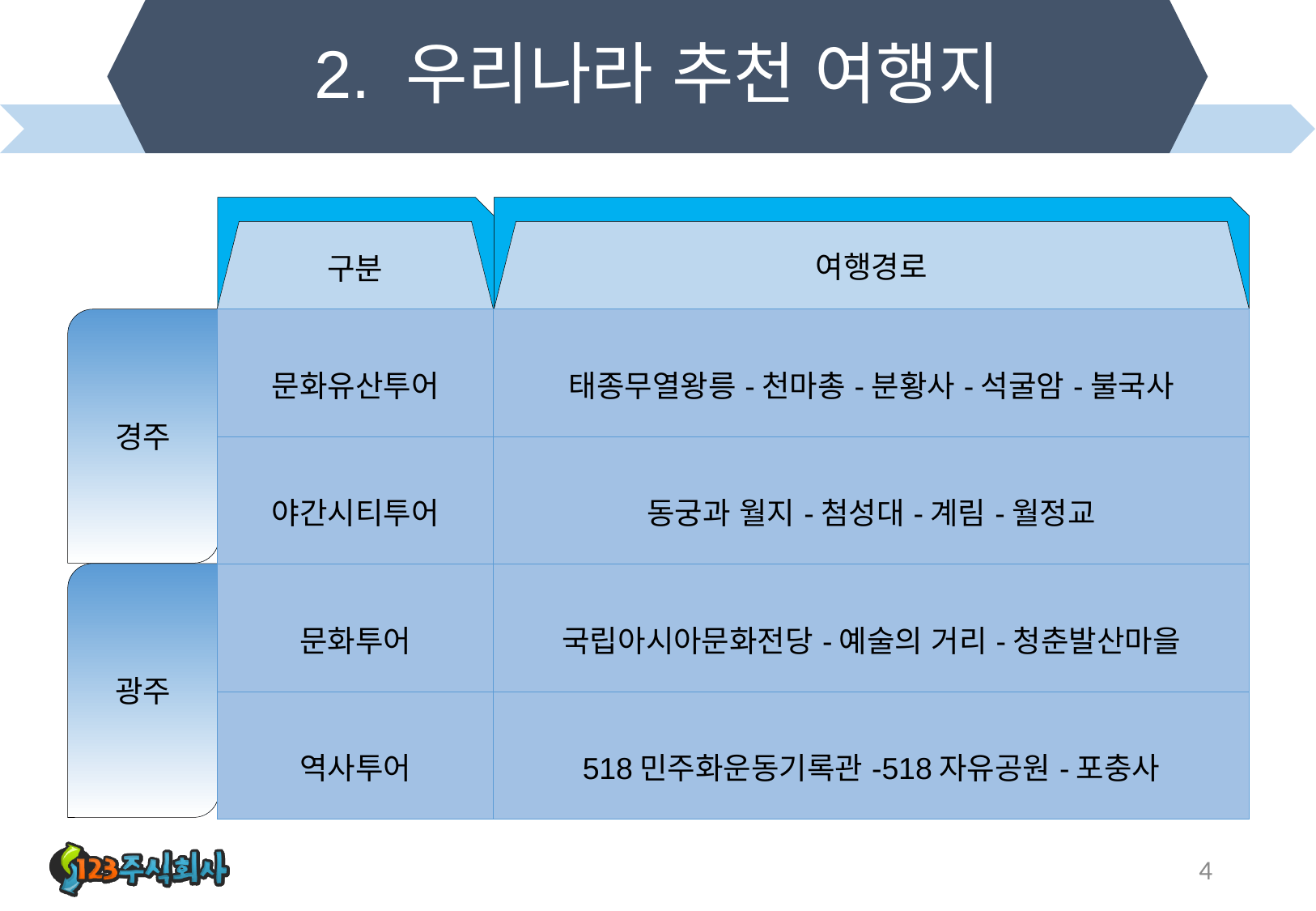

# 2. 우리나라 추천 여행지

구분
여행경로
| 문화유산투어 | 태종무열왕릉-천마총-분황사-석굴암-불국사 |
| --- | --- |
| 야간시티투어 | 동궁과 월지-첨성대-계림-월정교 |
| 문화투어 | 국립아시아문화전당-예술의 거리-청춘발산마을 |
| 역사투어 | 518민주화운동기록관-518자유공원-포충사 |
경주
광주
4